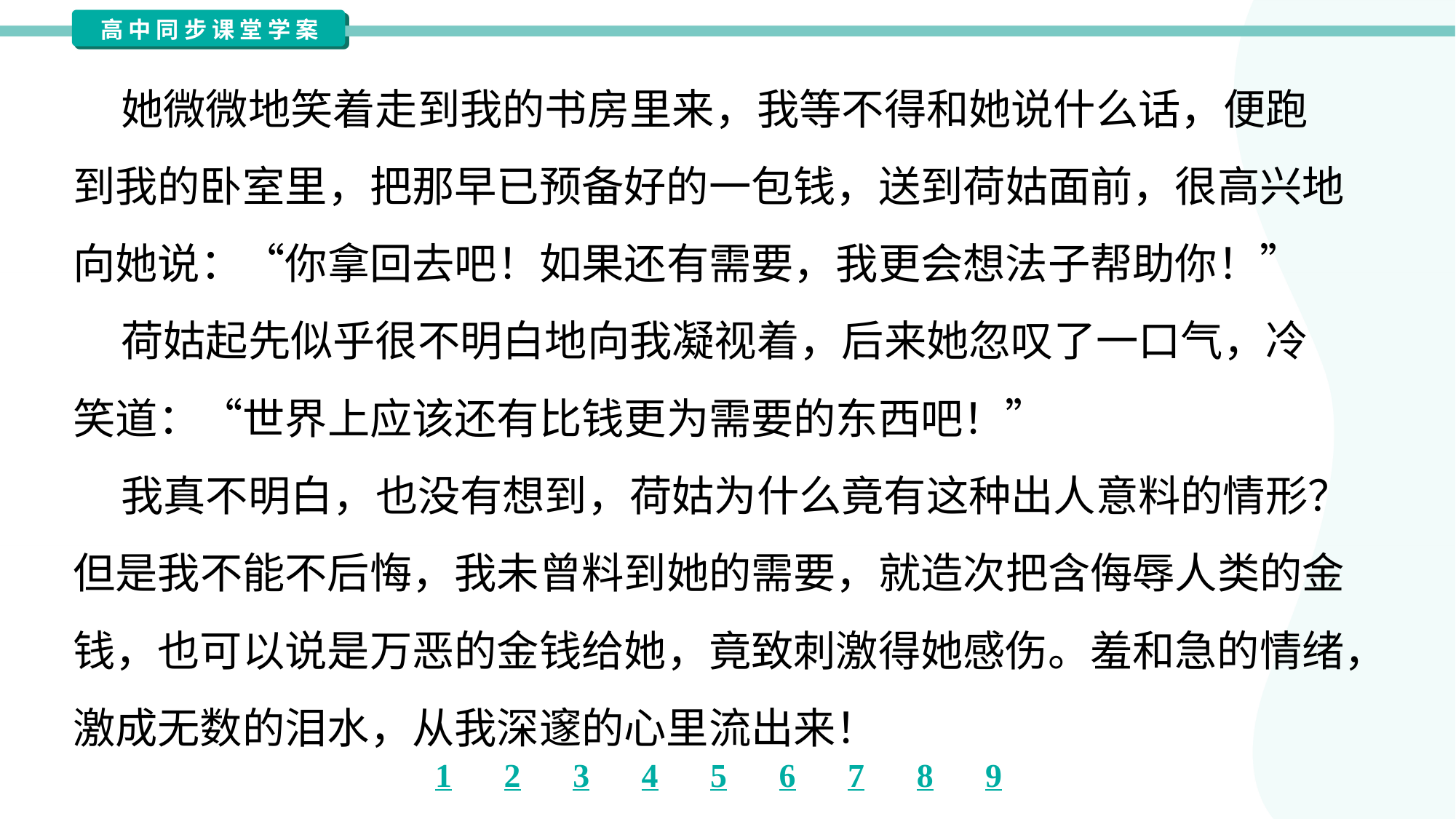

她微微地笑着走到我的书房里来，我等不得和她说什么话，便跑
到我的卧室里，把那早已预备好的一包钱，送到荷姑面前，很高兴地
向她说：“你拿回去吧！如果还有需要，我更会想法子帮助你！”
    荷姑起先似乎很不明白地向我凝视着，后来她忽叹了一口气，冷
笑道：“世界上应该还有比钱更为需要的东西吧！”
    我真不明白，也没有想到，荷姑为什么竟有这种出人意料的情形？
但是我不能不后悔，我未曾料到她的需要，就造次把含侮辱人类的金
钱，也可以说是万恶的金钱给她，竟致刺激得她感伤。羞和急的情绪，
激成无数的泪水，从我深邃的心里流出来！